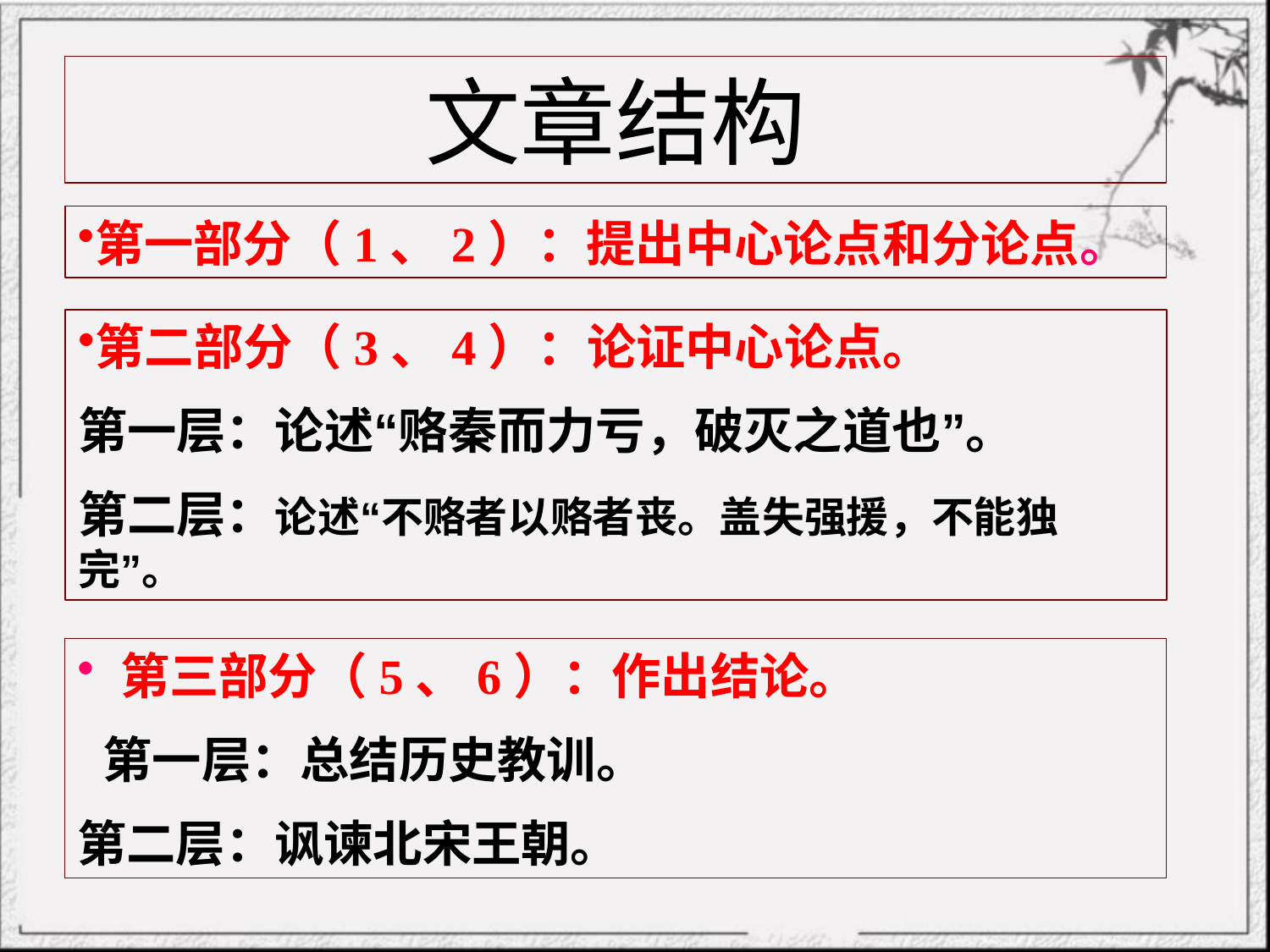

文章结构
第一部分（1、2）：提出中心论点和分论点。
第二部分（3、4）：论证中心论点。
第一层：论述“赂秦而力亏，破灭之道也”。
第二层：论述“不赂者以赂者丧。盖失强援，不能独完”。
 第三部分（5、6）：作出结论。
 第一层：总结历史教训。
第二层：讽谏北宋王朝。